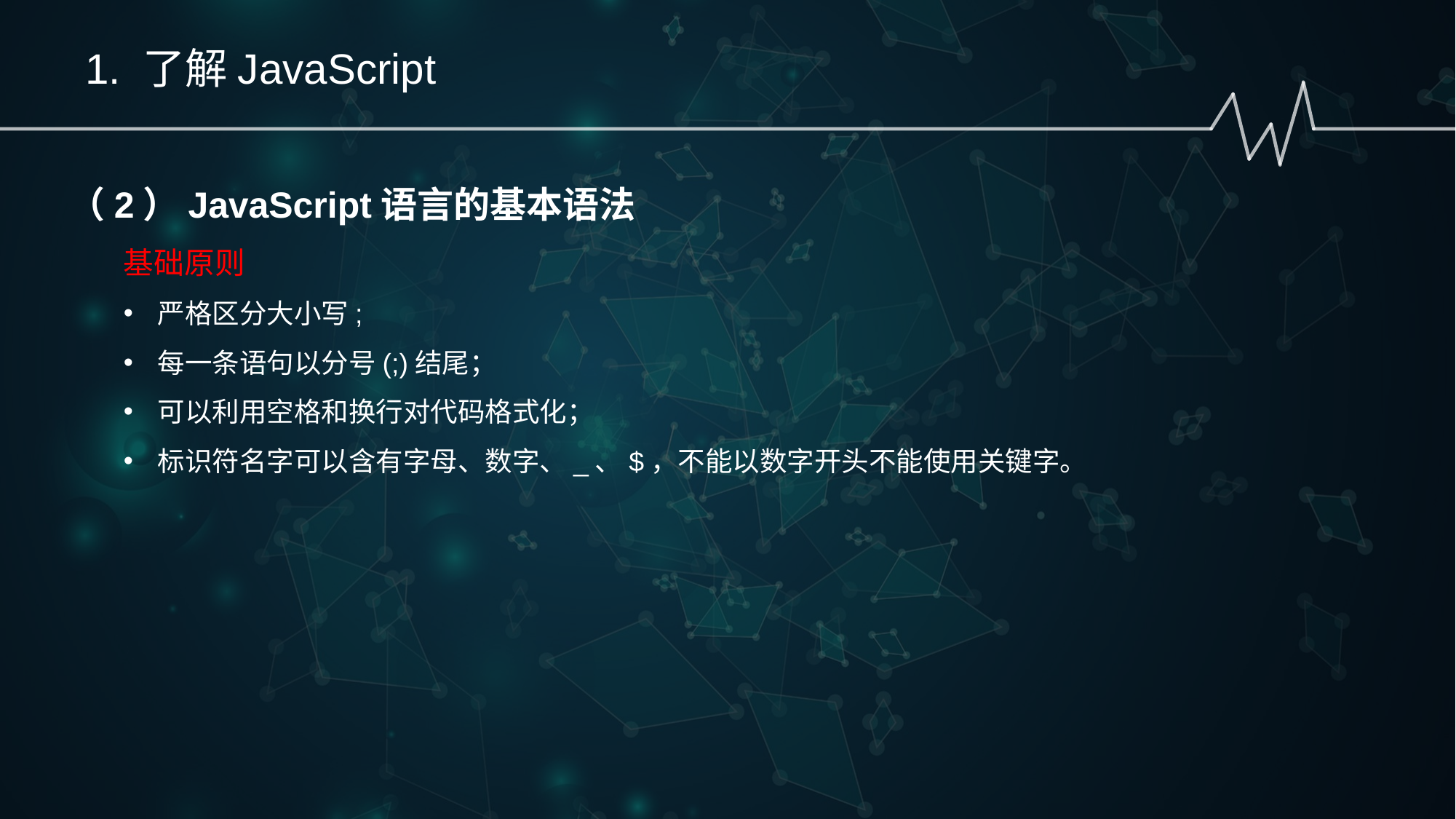

1. 了解JavaScript
（2）JavaScript语言的基本语法
基础原则
严格区分大小写;
每一条语句以分号(;)结尾；
可以利用空格和换行对代码格式化；
标识符名字可以含有字母、数字、_、$，不能以数字开头不能使用关键字。